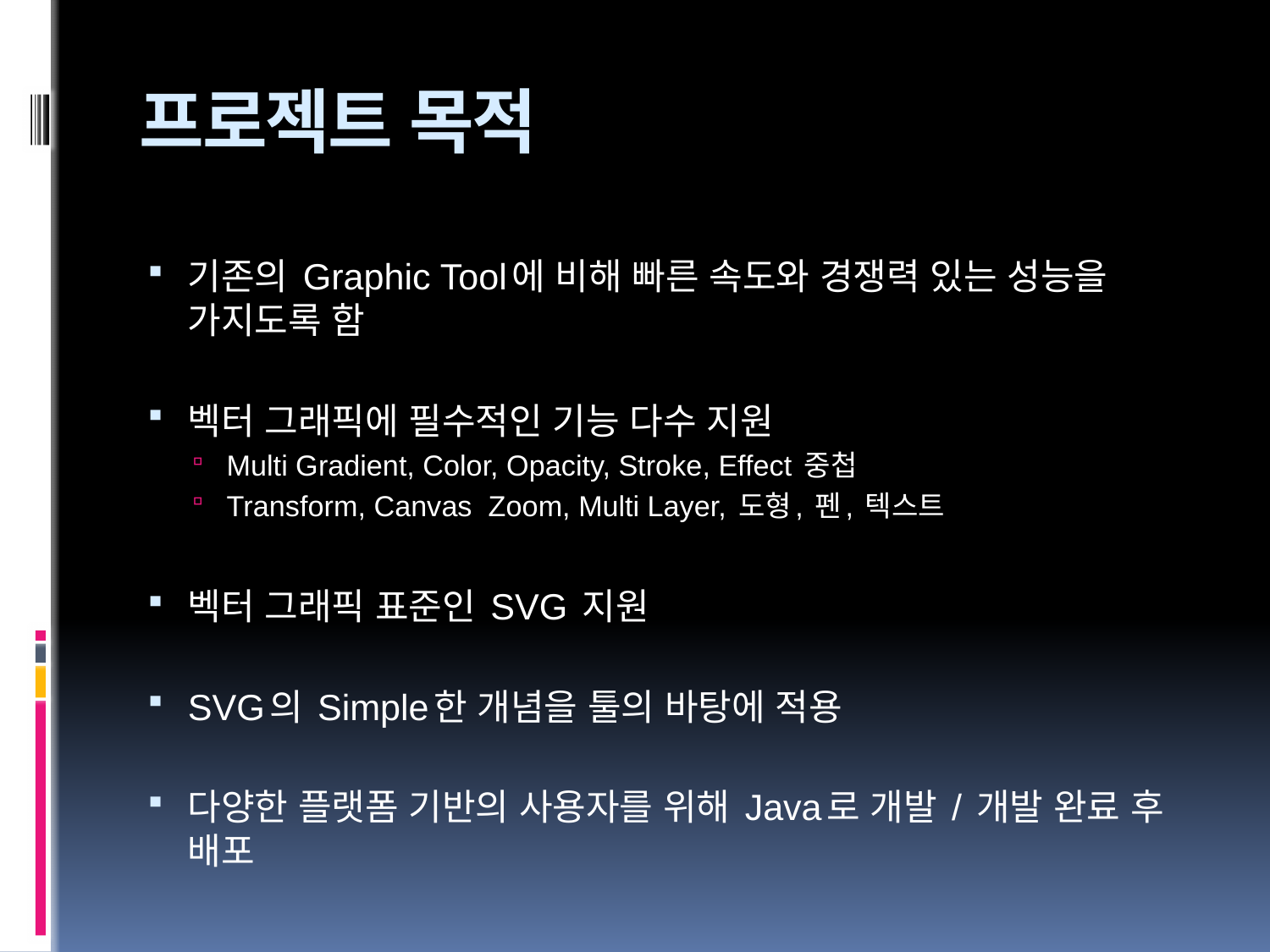

# 프로젝트 목적
기존의 Graphic Tool에 비해 빠른 속도와 경쟁력 있는 성능을 가지도록 함

벡터 그래픽에 필수적인 기능 다수 지원
Multi Gradient, Color, Opacity, Stroke, Effect 중첩
Transform, Canvas  Zoom, Multi Layer, 도형, 펜, 텍스트

벡터 그래픽 표준인 SVG 지원

SVG의 Simple한 개념을 툴의 바탕에 적용

다양한 플랫폼 기반의 사용자를 위해 Java로 개발 / 개발 완료 후 배포